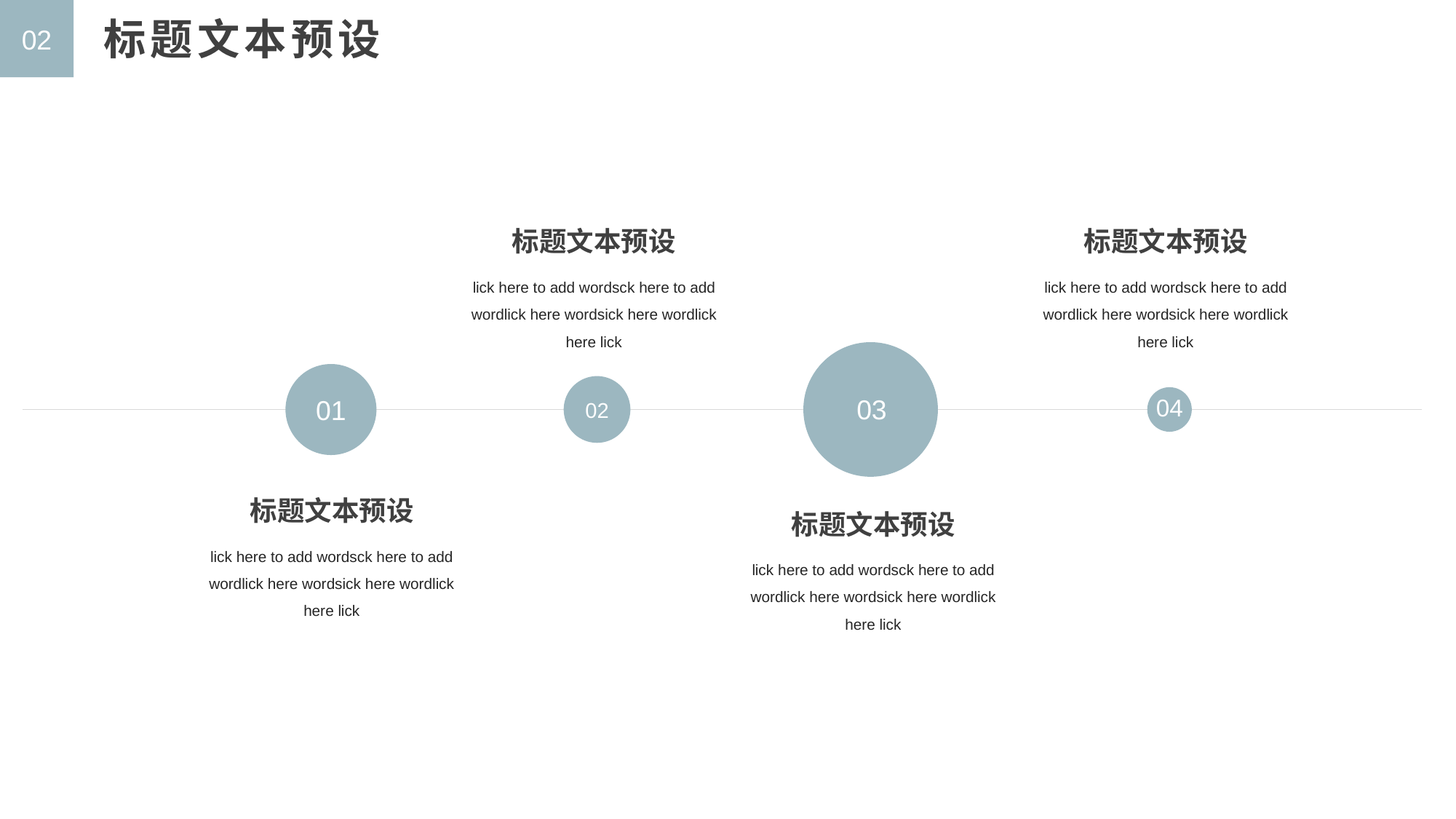

02
标题文本预设
标题文本预设
标题文本预设
lick here to add wordsck here to add wordlick here wordsick here wordlick here lick
lick here to add wordsck here to add wordlick here wordsick here wordlick here lick

01
02
03
04

标题文本预设
标题文本预设
lick here to add wordsck here to add wordlick here wordsick here wordlick here lick
lick here to add wordsck here to add wordlick here wordsick here wordlick here lick